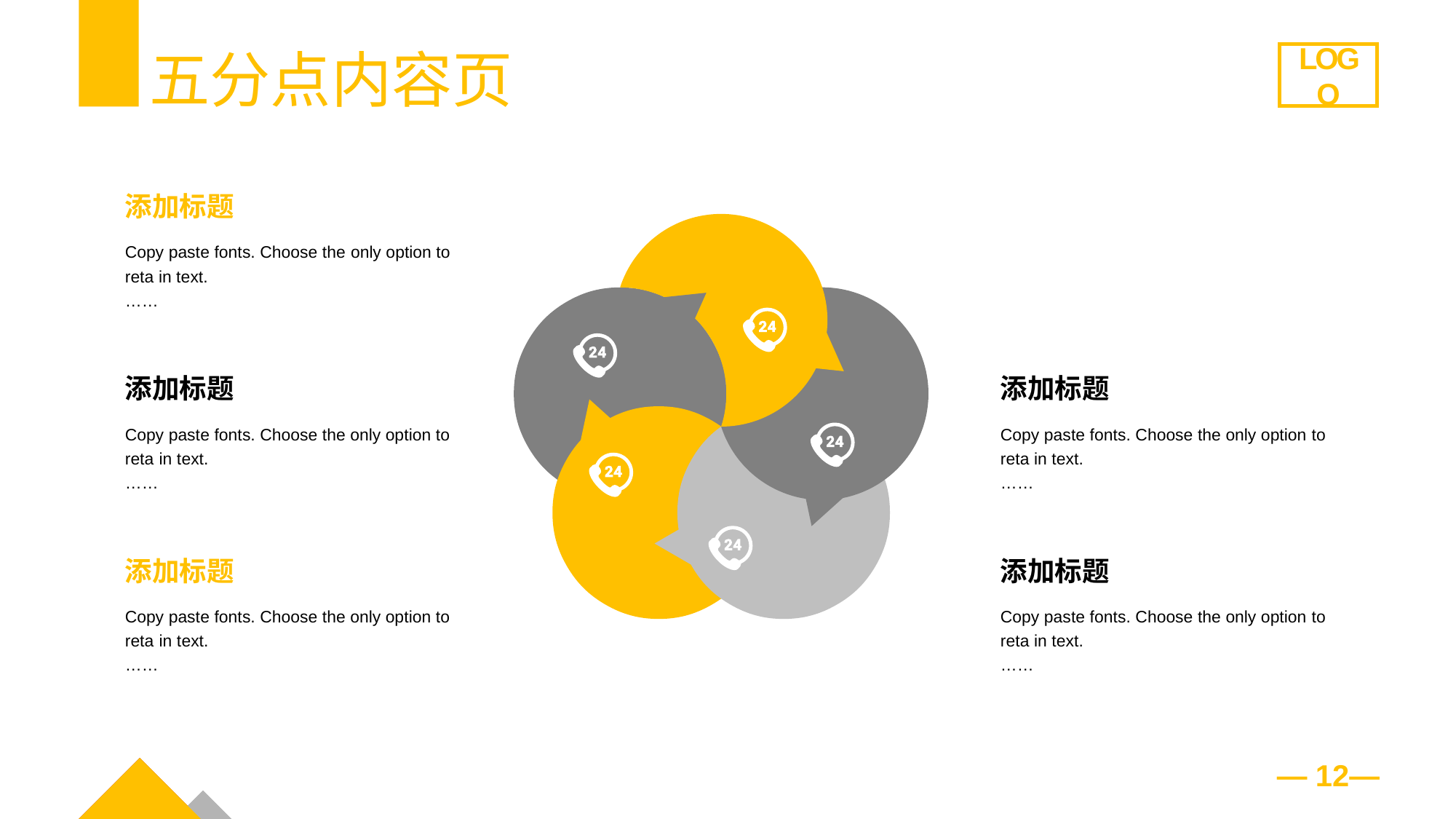

五分点内容页
LOGO
添加标题
Copy paste fonts. Choose the  only option to reta in text.
……
添加标题
Copy paste fonts. Choose the only option to reta  in text.
……
添加标题
Copy paste fonts. Choose the only option to reta  in text.
……

添加标题
Copy paste fonts. Choose the only option  to reta in text.
……
添加标题
Copy paste fonts. Choose the only option  to reta in text.
……
— 12—